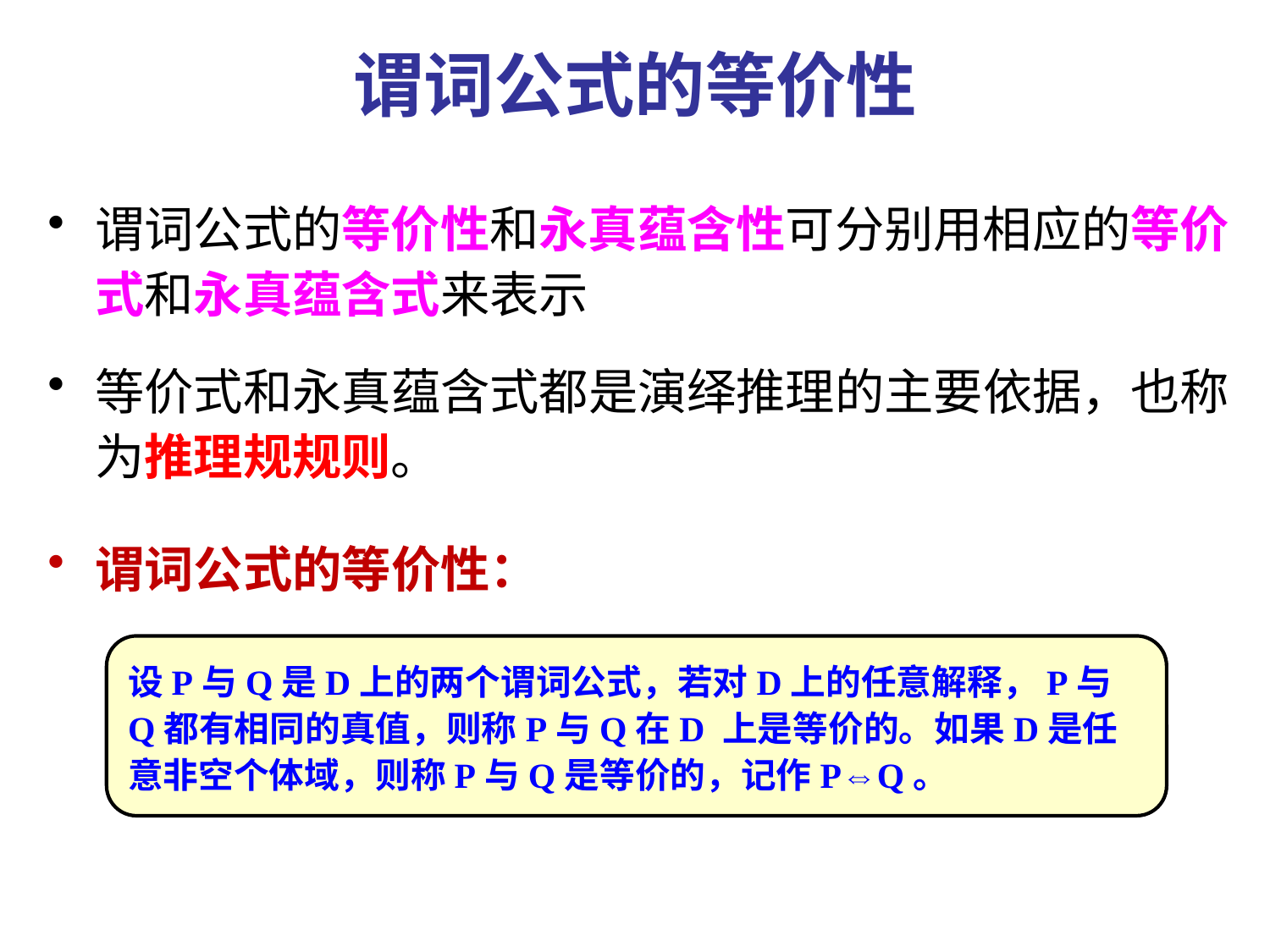

# 谓词公式的等价性
谓词公式的等价性和永真蕴含性可分别用相应的等价式和永真蕴含式来表示
等价式和永真蕴含式都是演绎推理的主要依据，也称为推理规规则。

谓词公式的等价性：
设P与Q是D上的两个谓词公式，若对D上的任意解释，P与Q都有相同的真值，则称P与Q在D 上是等价的。如果D是任意非空个体域，则称P与Q是等价的，记作P⇔Q。